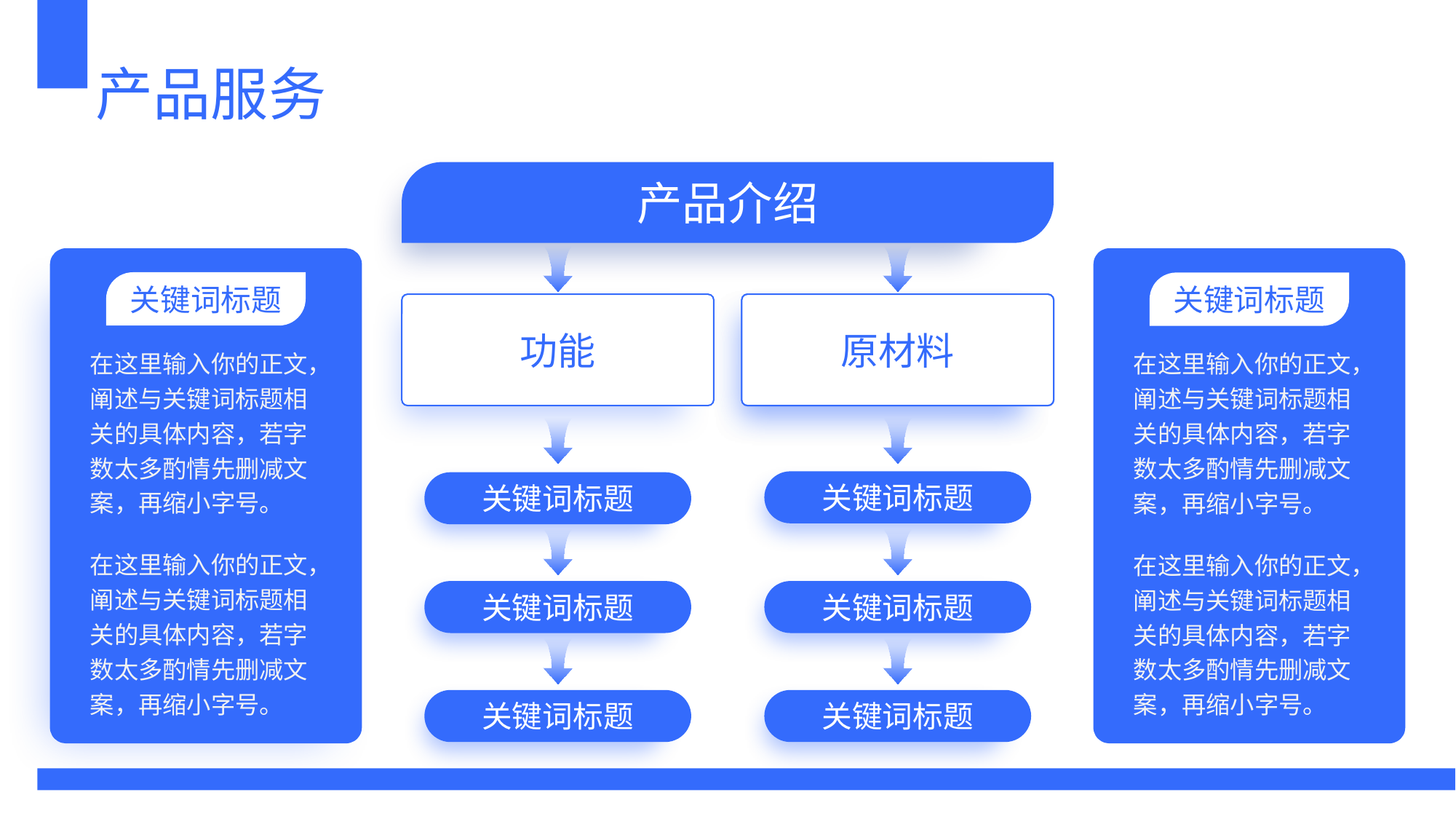

产品服务

产品介绍

关键词标题
关键词标题

功能
原材料
在这里输入你的正文，阐述与关键词标题相关的具体内容，若字数太多酌情先删减文案，再缩小字号。
在这里输入你的正文，阐述与关键词标题相关的具体内容，若字数太多酌情先删减文案，再缩小字号。

关键词标题
关键词标题

在这里输入你的正文，阐述与关键词标题相关的具体内容，若字数太多酌情先删减文案，再缩小字号。
在这里输入你的正文，阐述与关键词标题相关的具体内容，若字数太多酌情先删减文案，再缩小字号。

关键词标题
关键词标题

关键词标题
关键词标题